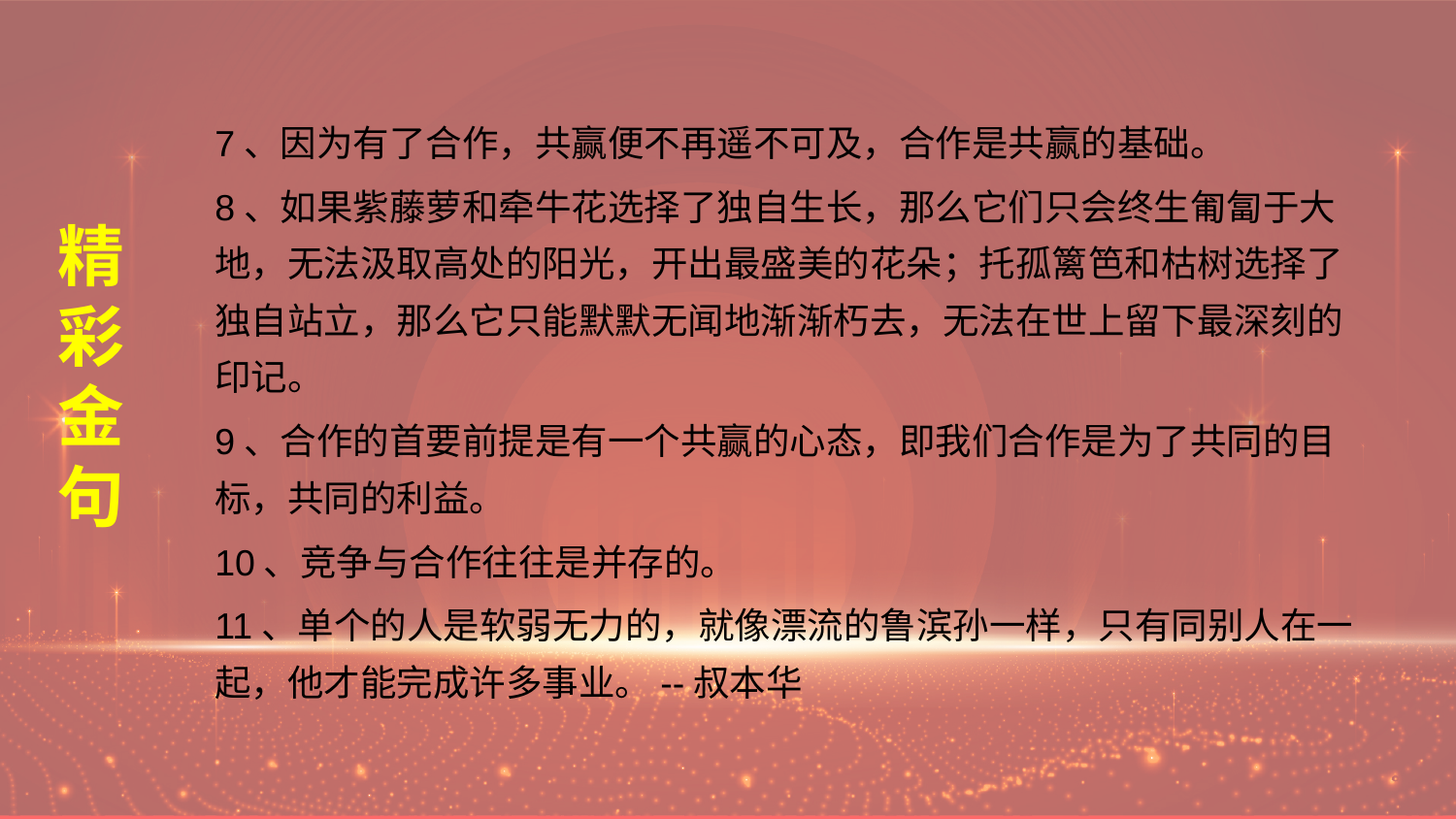

7、因为有了合作，共赢便不再遥不可及，合作是共赢的基础。
8、如果紫藤萝和牵牛花选择了独自生长，那么它们只会终生匍匐于大地，无法汲取高处的阳光，开出最盛美的花朵；托孤篱笆和枯树选择了独自站立，那么它只能默默无闻地渐渐朽去，无法在世上留下最深刻的印记。
9、合作的首要前提是有一个共赢的心态，即我们合作是为了共同的目标，共同的利益。
10、竞争与合作往往是并存的。
11、单个的人是软弱无力的，就像漂流的鲁滨孙一样，只有同别人在一起，他才能完成许多事业。--叔本华

# 精 彩 金句